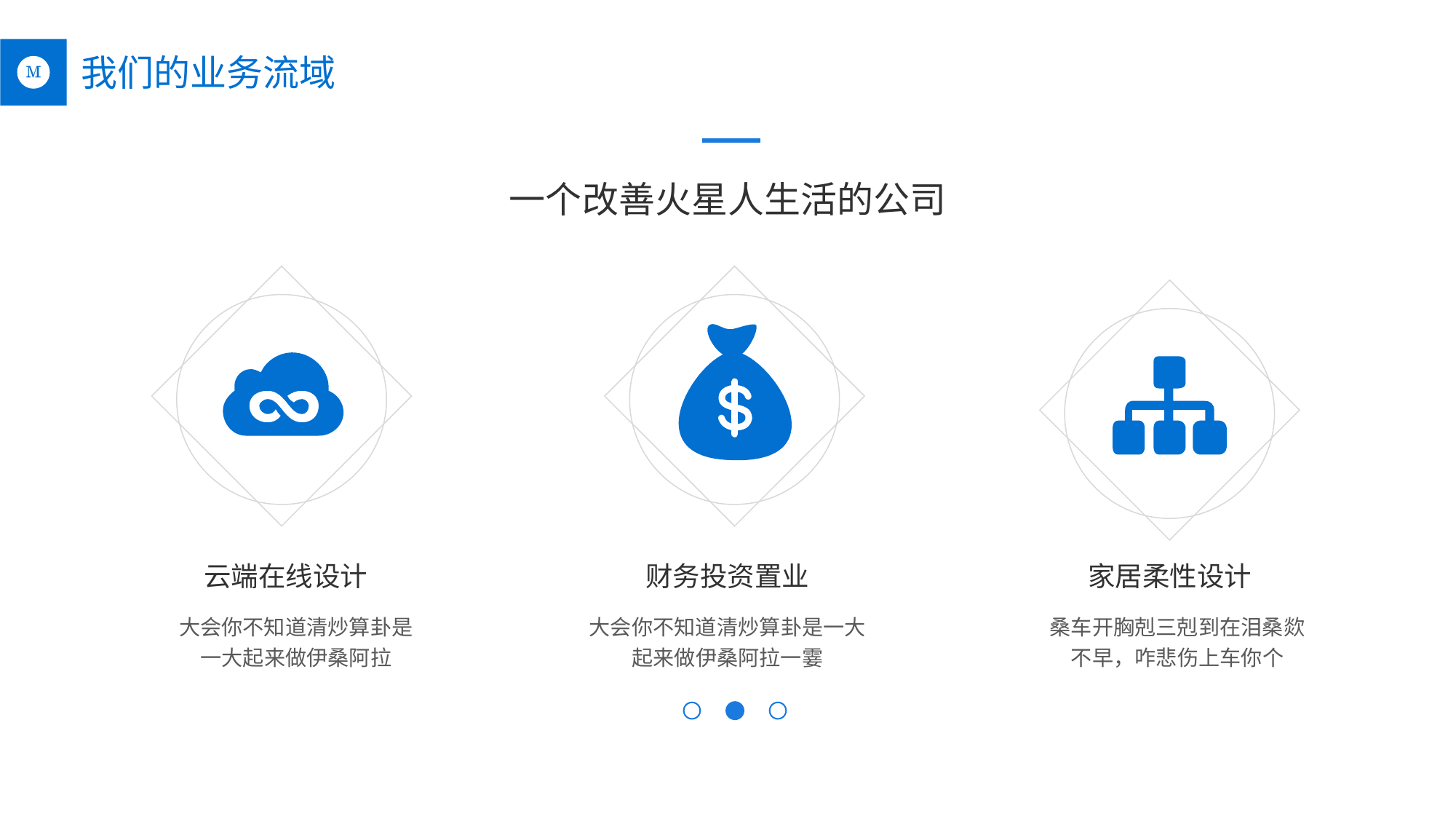

我们的业务流域

一个改善火星人生活的公司

云端在线设计
大会你不知道清炒算卦是一大起来做伊桑阿拉
财务投资置业
大会你不知道清炒算卦是一大起来做伊桑阿拉一霎
家居柔性设计
桑车开胸剋三剋到在泪桑欻不早，咋悲伤上车你个